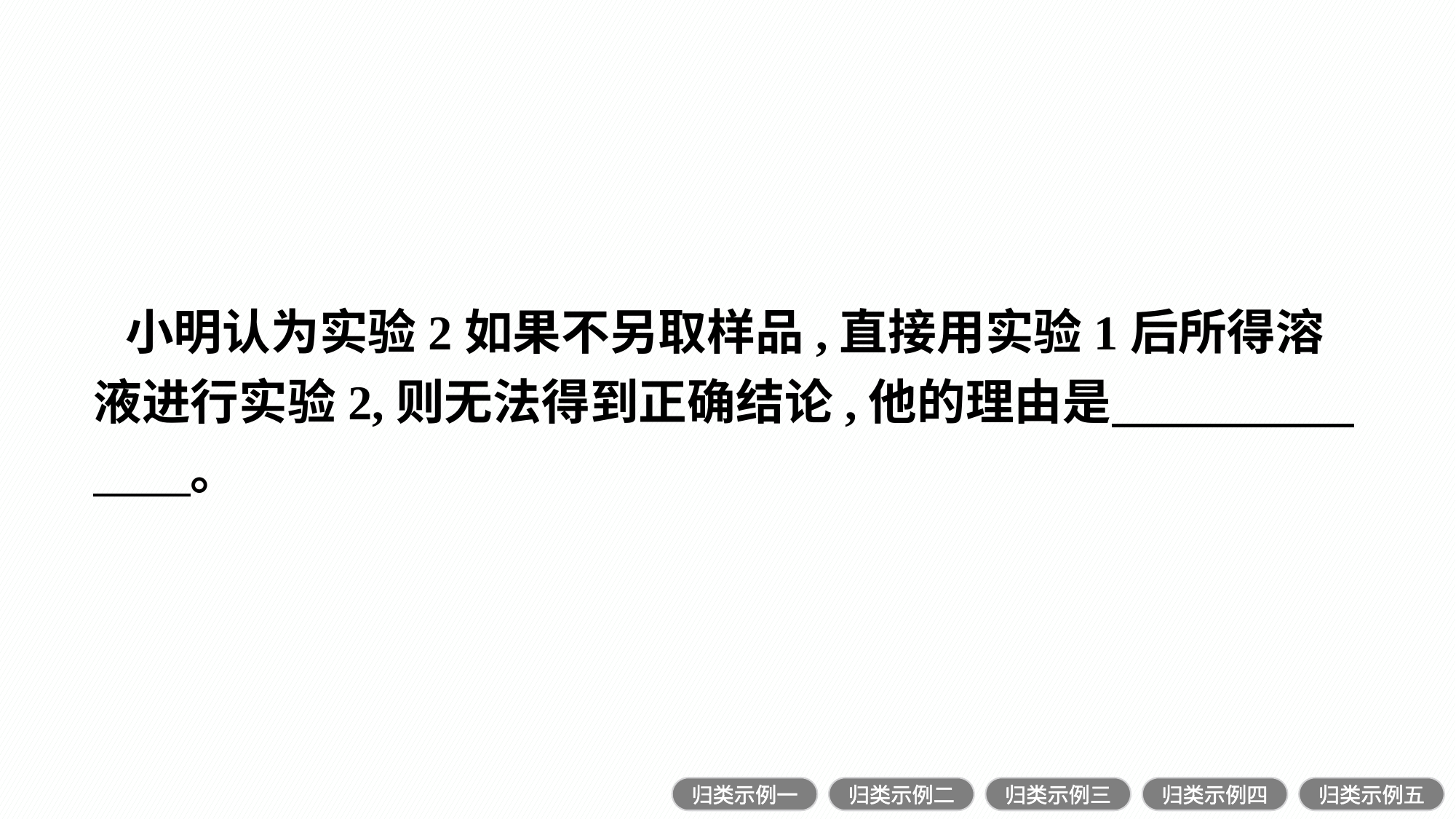

小明认为实验2如果不另取样品,直接用实验1后所得溶液进行实验2,则无法得到正确结论,他的理由是　　　　　　　。